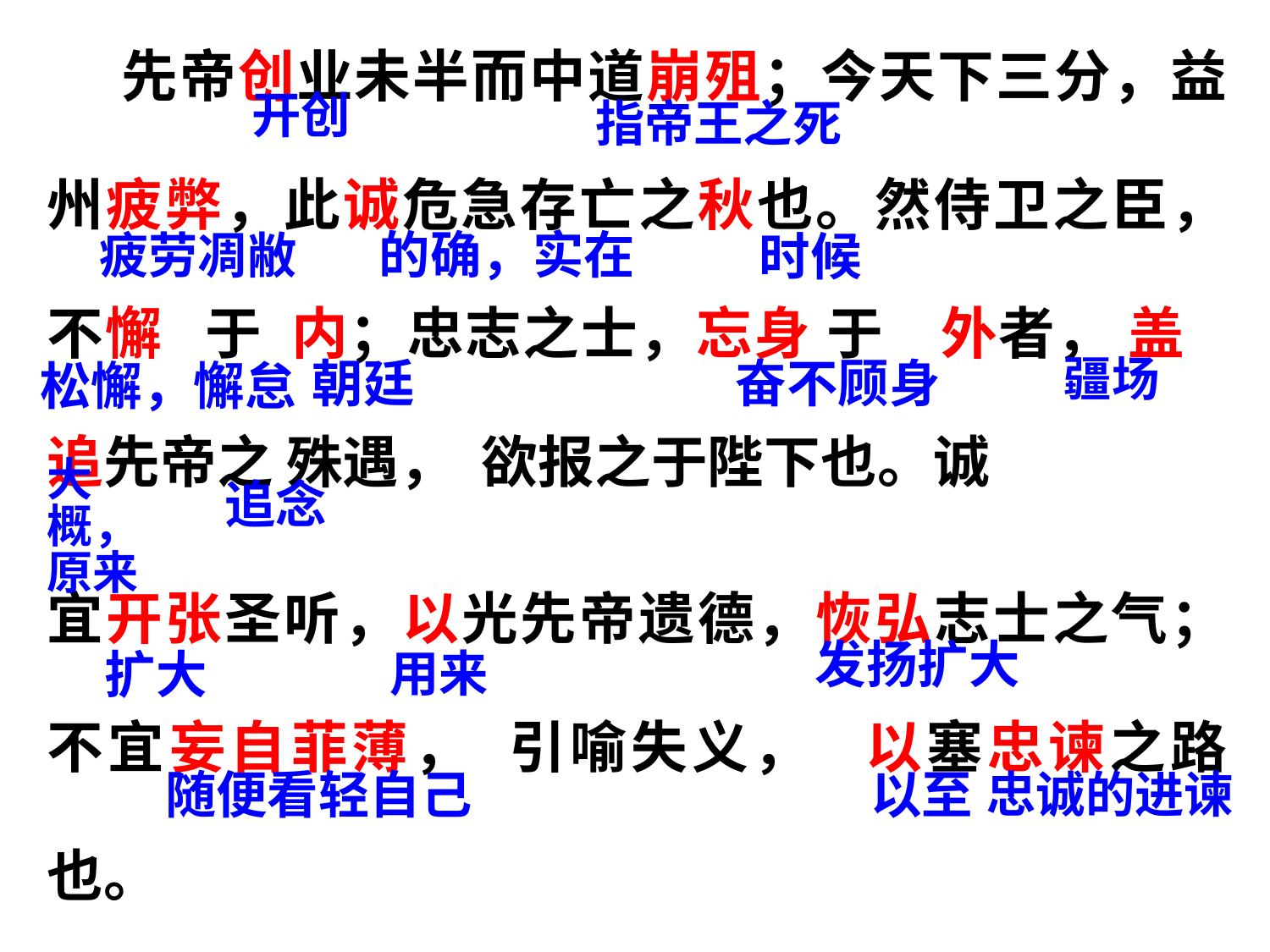

先帝创业未半而中道崩殂；今天下三分，益州疲弊，此诚危急存亡之秋也。然侍卫之臣，不懈   于  内；忠志之士，忘身 于    外者， 盖    追先帝之 殊遇，  欲报之于陛下也。诚
宜开张圣听，以光先帝遗德，恢弘志士之气；不宜妄自菲薄，  引喻失义，   以塞忠谏之路也。
开创
指帝王之死

的确，实在
时候
疲劳凋敝
朝廷
奋不顾身
松懈，懈怠
疆场
追念
大概，
原来
发扬扩大
用来
扩大
以至
随便看轻自己
忠诚的进谏